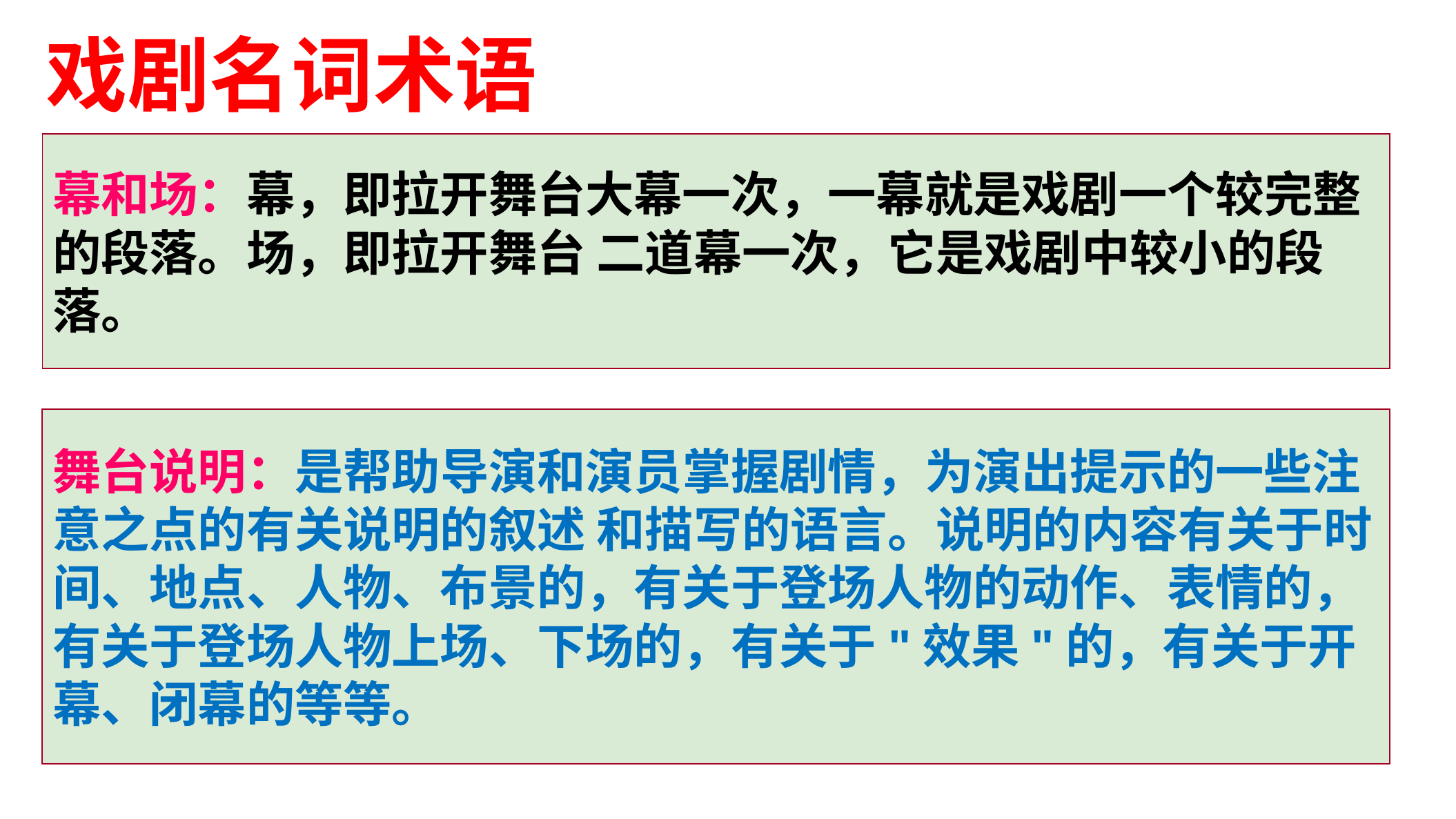

戏剧名词术语
幕和场：幕，即拉开舞台大幕一次，一幕就是戏剧一个较完整的段落。场，即拉开舞台 二道幕一次，它是戏剧中较小的段落。
舞台说明：是帮助导演和演员掌握剧情，为演出提示的一些注意之点的有关说明的叙述 和描写的语言。说明的内容有关于时间、地点、人物、布景的，有关于登场人物的动作、表情的，有关于登场人物上场、下场的，有关于"效果"的，有关于开幕、闭幕的等等。